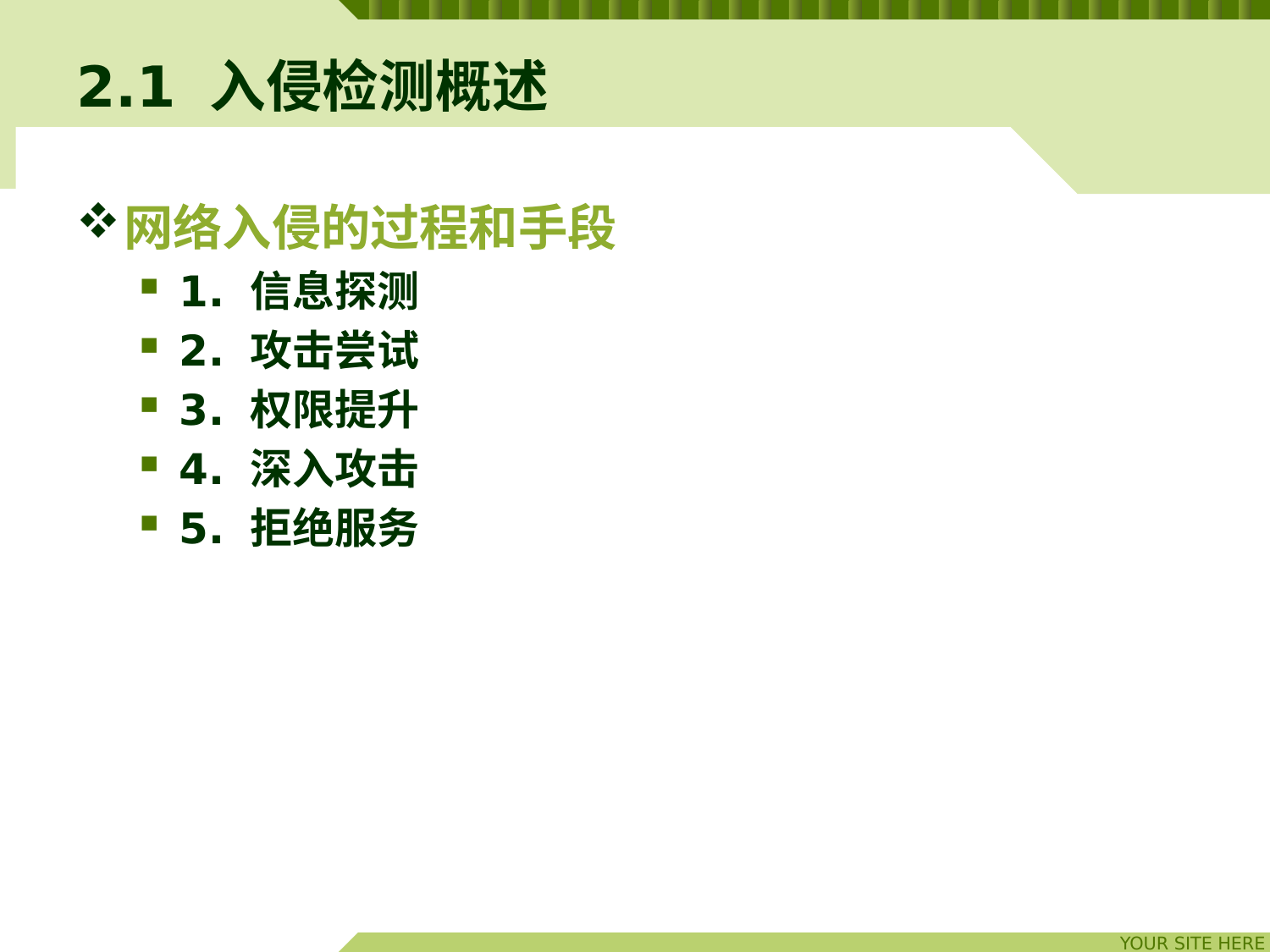

# 2.1 入侵检测概述
网络入侵的过程和手段
1. 信息探测
2. 攻击尝试
3. 权限提升
4. 深入攻击
5. 拒绝服务